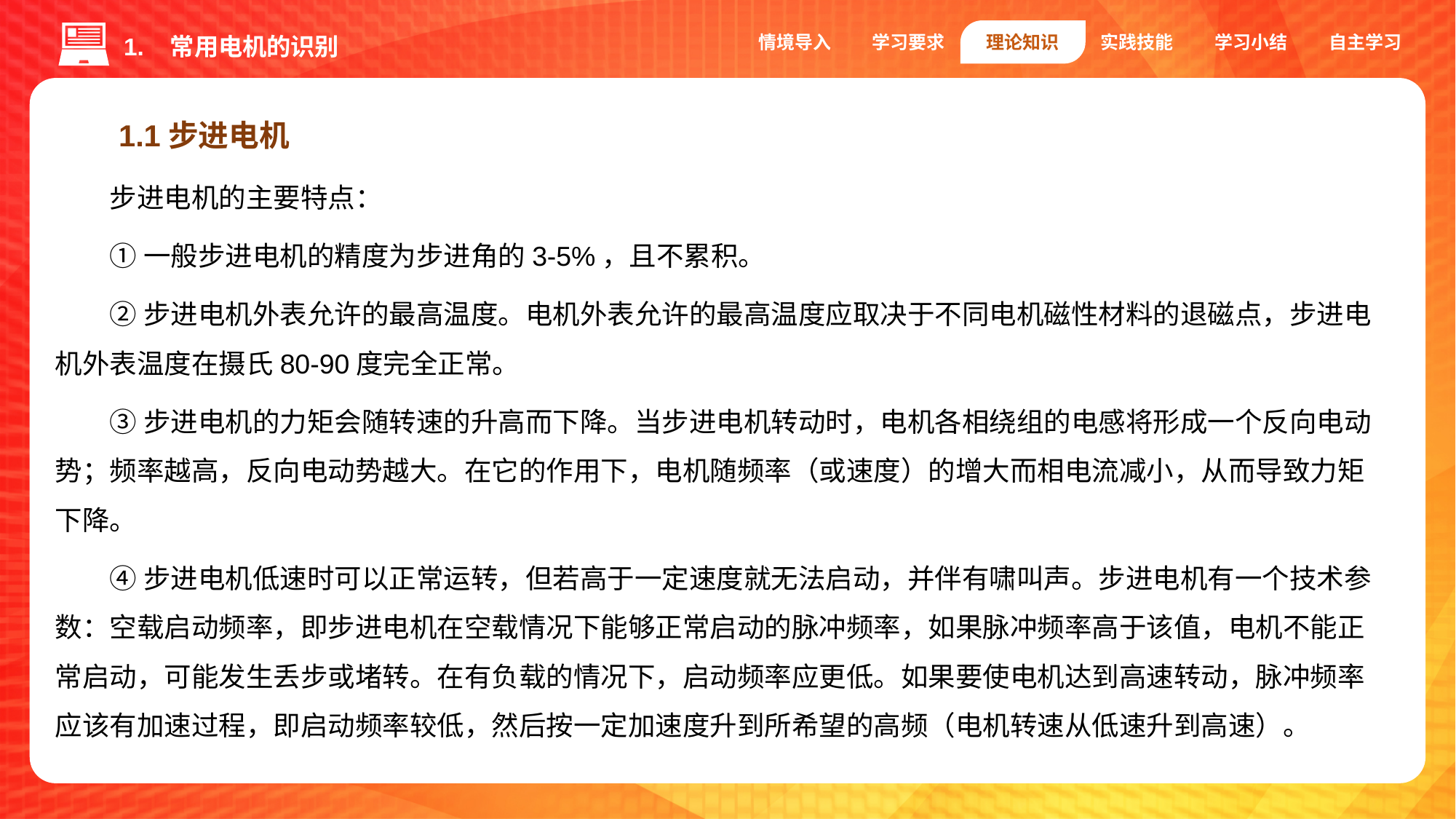

情境导入
学习要求
理论知识
实践技能
学习小结
自主学习

1.   常用电机的识别
1.1步进电机
步进电机的主要特点：
①一般步进电机的精度为步进角的3-5%，且不累积。
②步进电机外表允许的最高温度。电机外表允许的最高温度应取决于不同电机磁性材料的退磁点，步进电机外表温度在摄氏80-90度完全正常。
③步进电机的力矩会随转速的升高而下降。当步进电机转动时，电机各相绕组的电感将形成一个反向电动势；频率越高，反向电动势越大。在它的作用下，电机随频率（或速度）的增大而相电流减小，从而导致力矩下降。
④步进电机低速时可以正常运转，但若高于一定速度就无法启动，并伴有啸叫声。步进电机有一个技术参数：空载启动频率，即步进电机在空载情况下能够正常启动的脉冲频率，如果脉冲频率高于该值，电机不能正常启动，可能发生丢步或堵转。在有负载的情况下，启动频率应更低。如果要使电机达到高速转动，脉冲频率应该有加速过程，即启动频率较低，然后按一定加速度升到所希望的高频（电机转速从低速升到高速）。